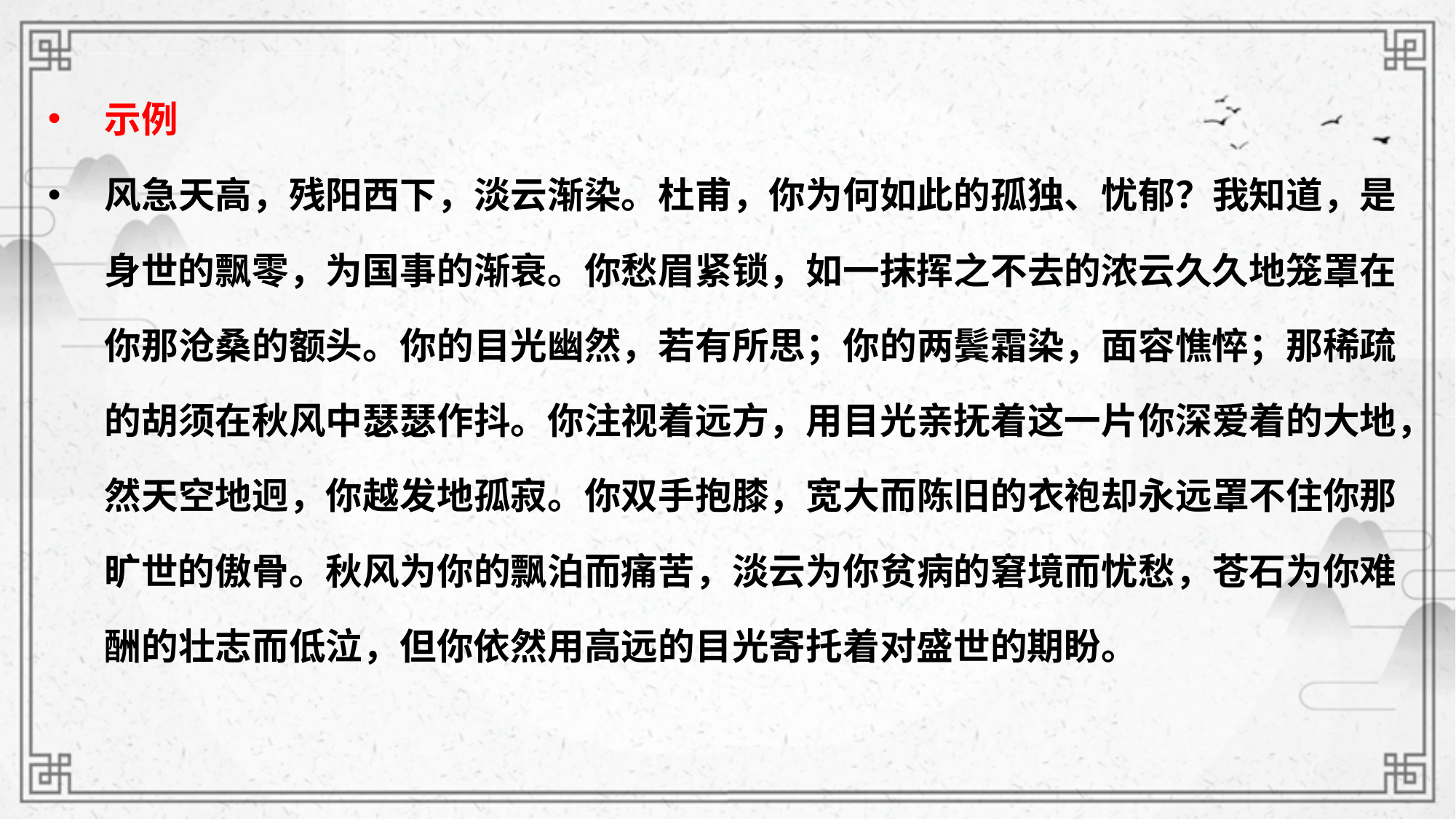

示例
风急天高，残阳西下，淡云渐染。杜甫，你为何如此的孤独、忧郁？我知道，是身世的飘零，为国事的渐衰。你愁眉紧锁，如一抹挥之不去的浓云久久地笼罩在你那沧桑的额头。你的目光幽然，若有所思；你的两鬓霜染，面容憔悴；那稀疏的胡须在秋风中瑟瑟作抖。你注视着远方，用目光亲抚着这一片你深爱着的大地，然天空地迥，你越发地孤寂。你双手抱膝，宽大而陈旧的衣袍却永远罩不住你那旷世的傲骨。秋风为你的飘泊而痛苦，淡云为你贫病的窘境而忧愁，苍石为你难酬的壮志而低泣，但你依然用高远的目光寄托着对盛世的期盼。